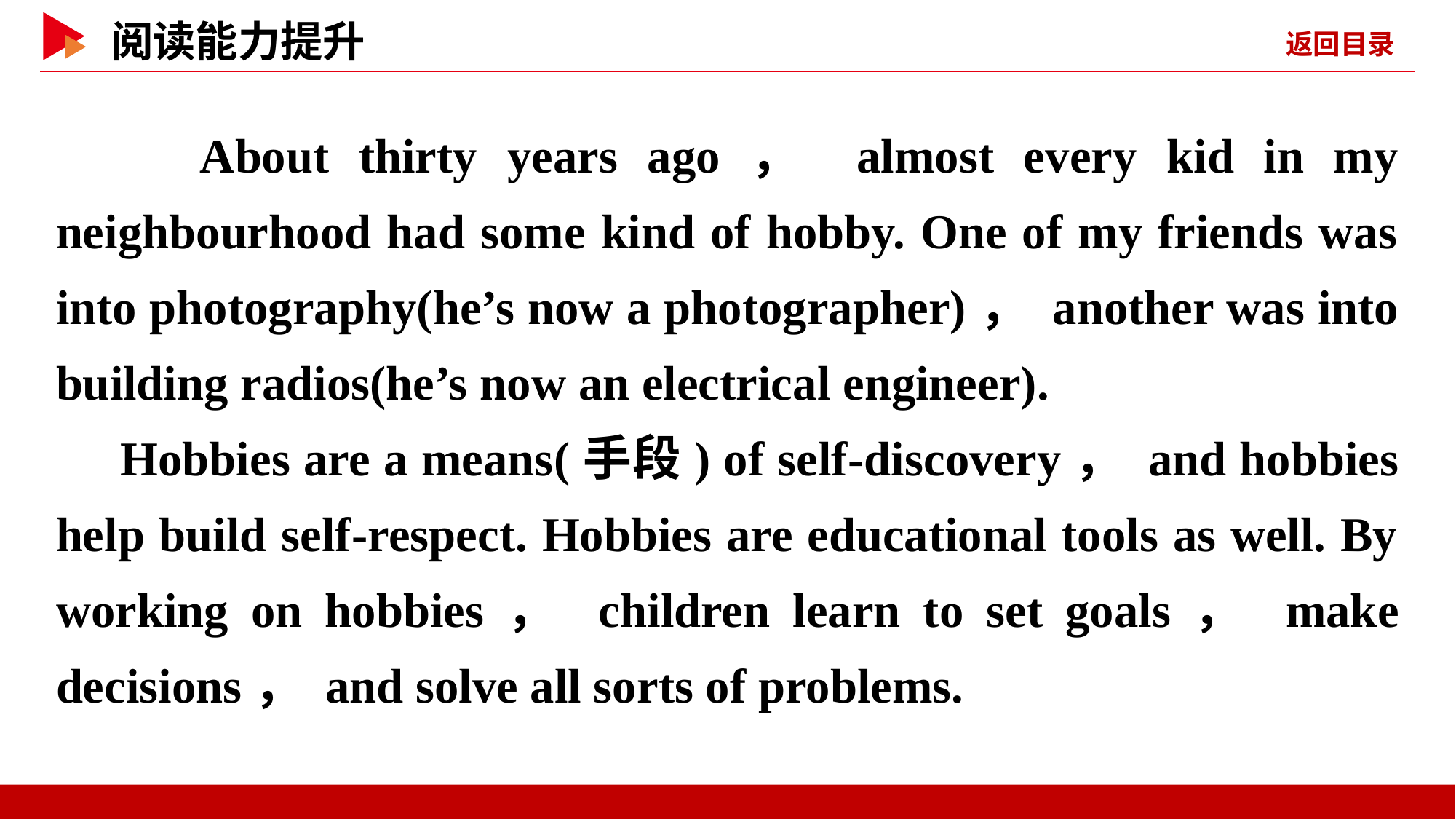

About thirty years ago， almost every kid in my neighbourhood had some kind of hobby. One of my friends was into photography(he’s now a photographer)， another was into building radios(he’s now an electrical engineer).
Hobbies are a means(手段) of self-discovery， and hobbies help build self-respect. Hobbies are educational tools as well. By working on hobbies， children learn to set goals， make decisions， and solve all sorts of problems.